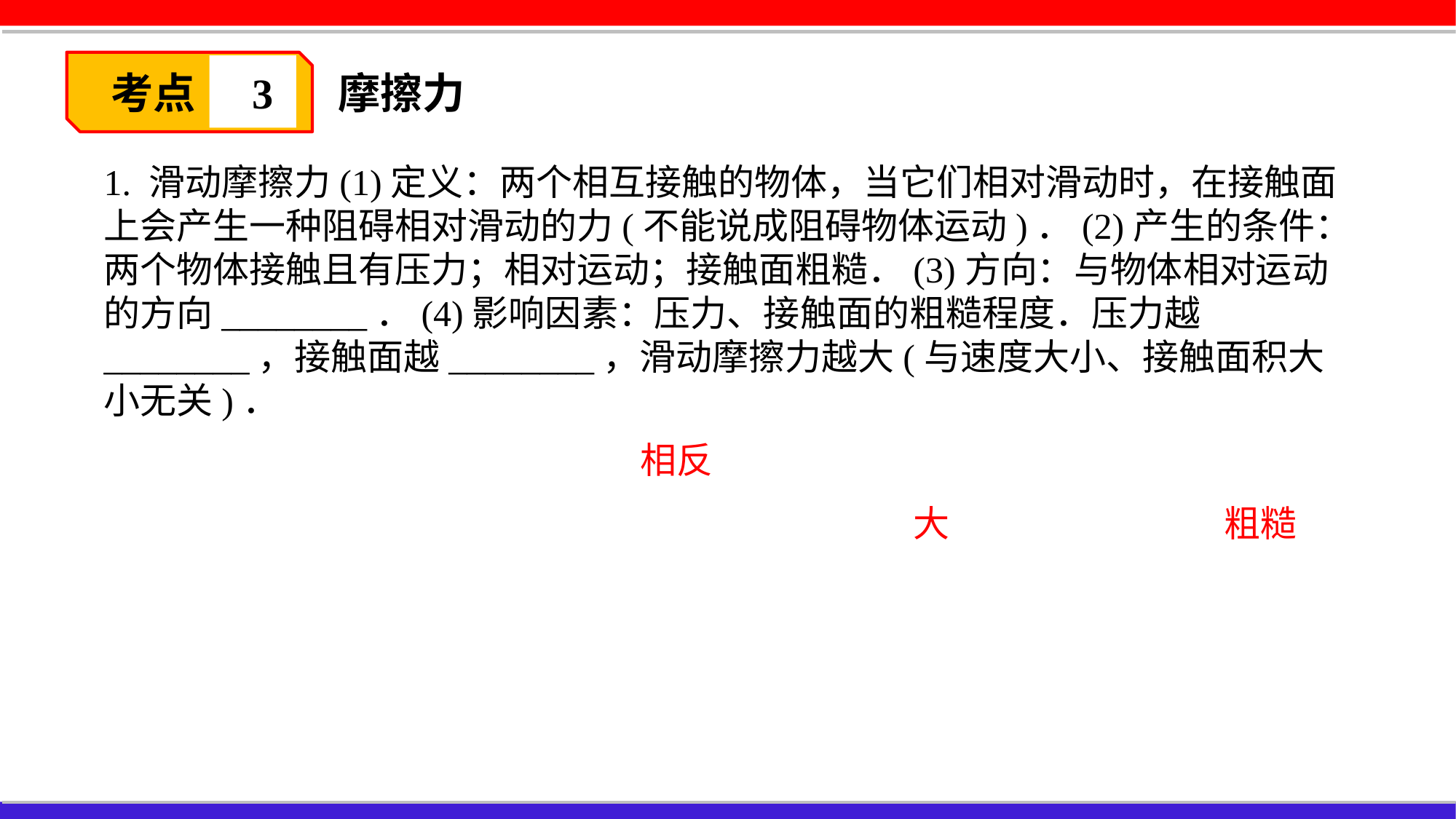

考点
3
摩擦力
1. 滑动摩擦力(1)定义：两个相互接触的物体，当它们相对滑动时，在接触面上会产生一种阻碍相对滑动的力(不能说成阻碍物体运动)．(2)产生的条件：两个物体接触且有压力；相对运动；接触面粗糙．(3)方向：与物体相对运动的方向________．(4)影响因素：压力、接触面的粗糙程度．压力越________，接触面越________，滑动摩擦力越大(与速度大小、接触面积大小无关)．

相反
大
粗糙